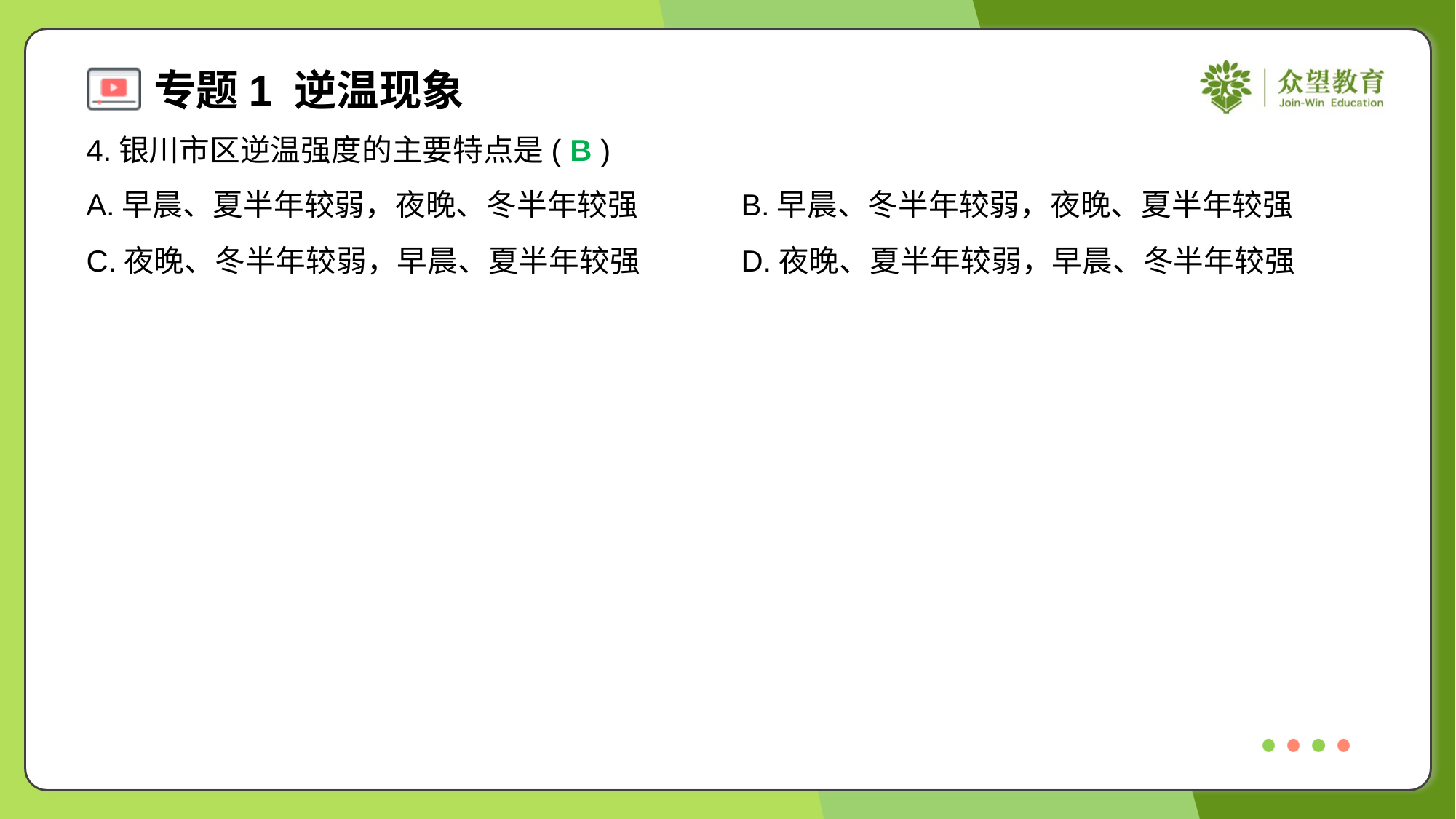

4.银川市区逆温强度的主要特点是(     )
B
A.早晨、夏半年较弱，夜晚、冬半年较强	B.早晨、冬半年较弱，夜晚、夏半年较强
C.夜晚、冬半年较弱，早晨、夏半年较强	D.夜晚、夏半年较弱，早晨、冬半年较强